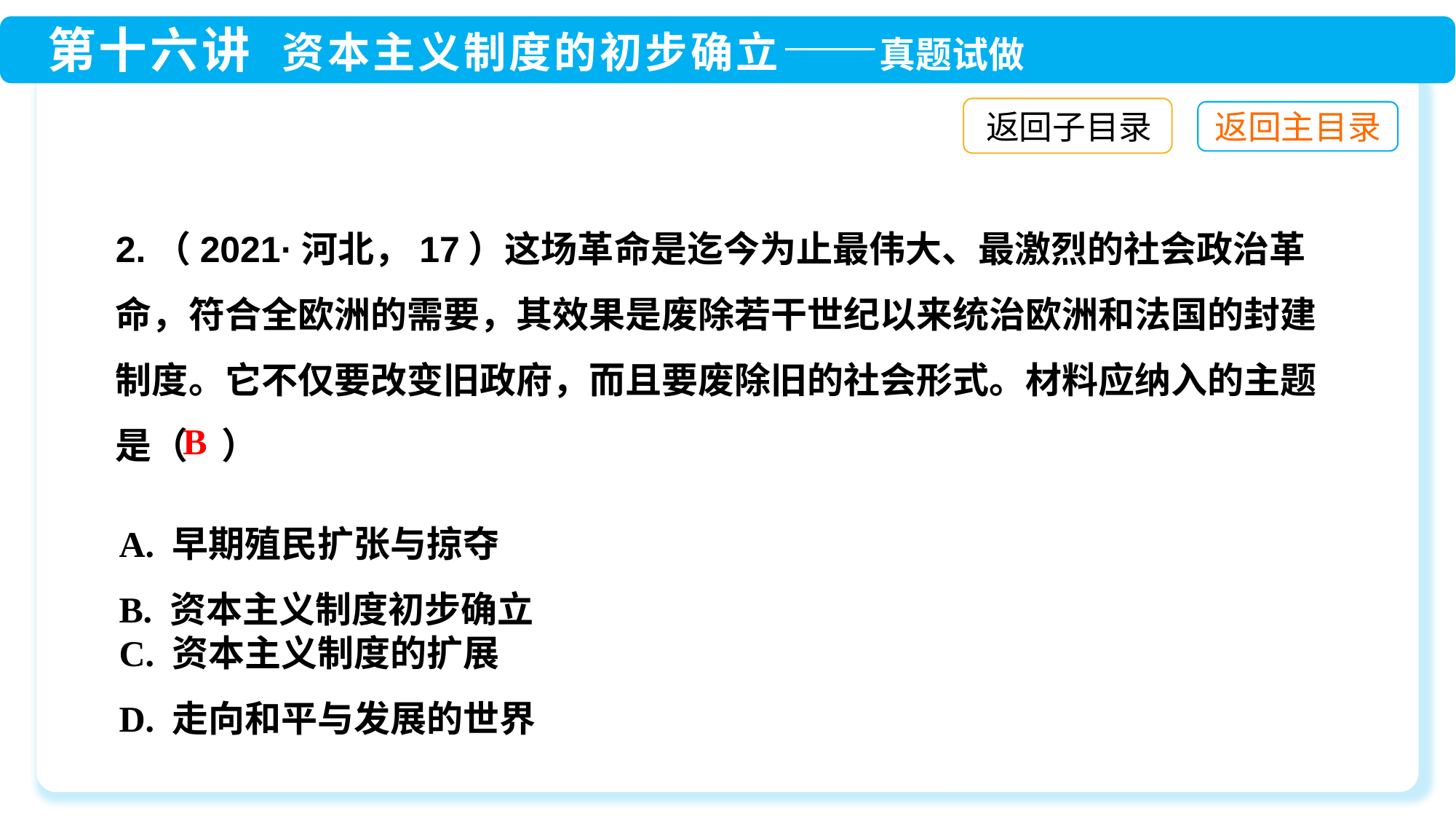

返回子目录

2.（2021·河北，17）这场革命是迄今为止最伟大、最激烈的社会政治革命，符合全欧洲的需要，其效果是废除若干世纪以来统治欧洲和法国的封建制度。它不仅要改变旧政府，而且要废除旧的社会形式。材料应纳入的主题是（    ）
B
A. 早期殖民扩张与掠夺
B. 资本主义制度初步确立
C. 资本主义制度的扩展
D. 走向和平与发展的世界